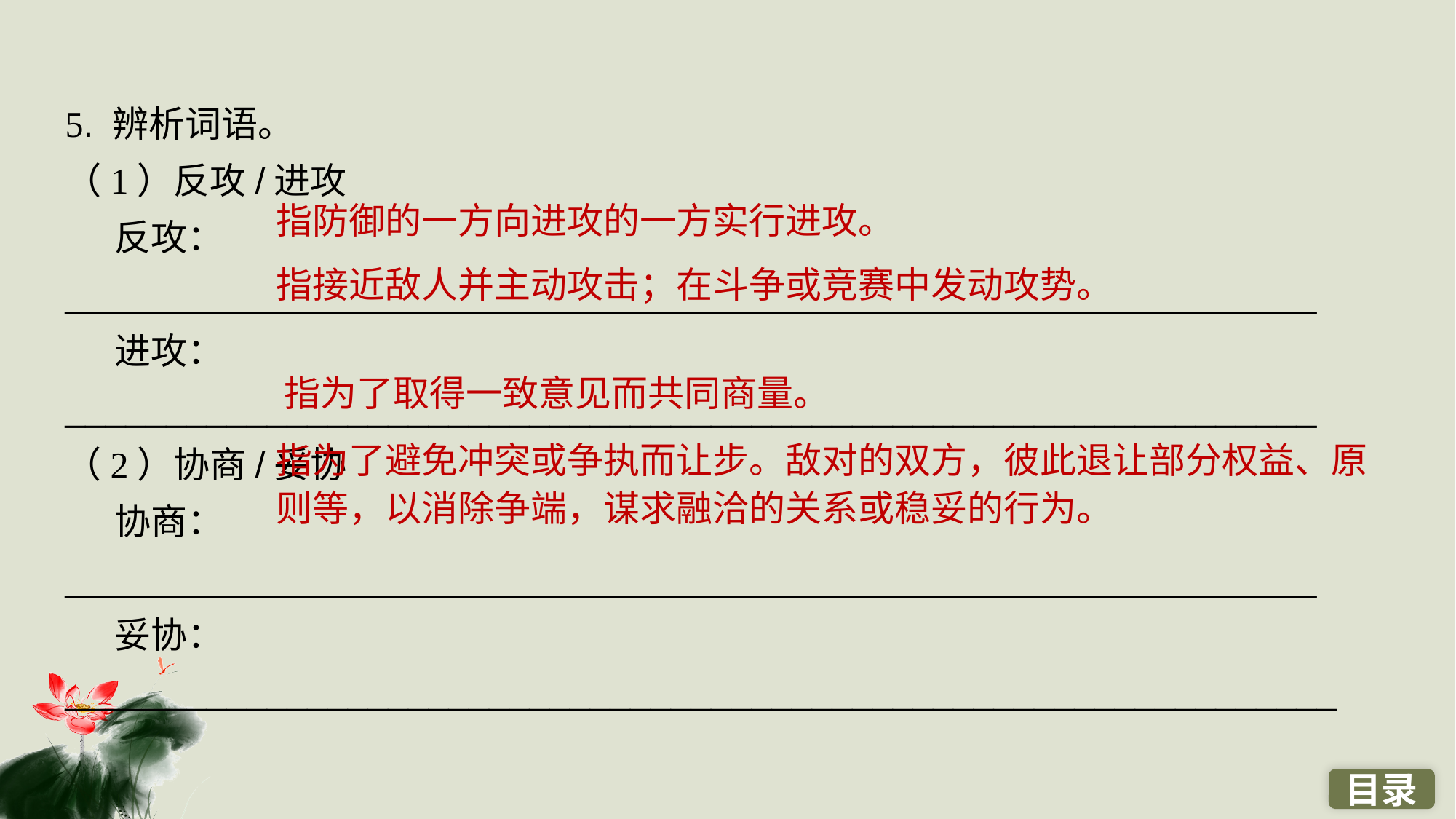

5. 辨析词语。
（1）反攻/进攻
     反攻：______________________________________________________________
     进攻：______________________________________________________________
（2）协商/妥协
     协商：______________________________________________________________
     妥协：_______________________________________________________________
           ______________________________________________________________
指防御的一方向进攻的一方实行进攻。
指接近敌人并主动攻击；在斗争或竞赛中发动攻势。
指为了取得一致意见而共同商量。
指为了避免冲突或争执而让步。敌对的双方，彼此退让部分权益、原则等，以消除争端，谋求融洽的关系或稳妥的行为。